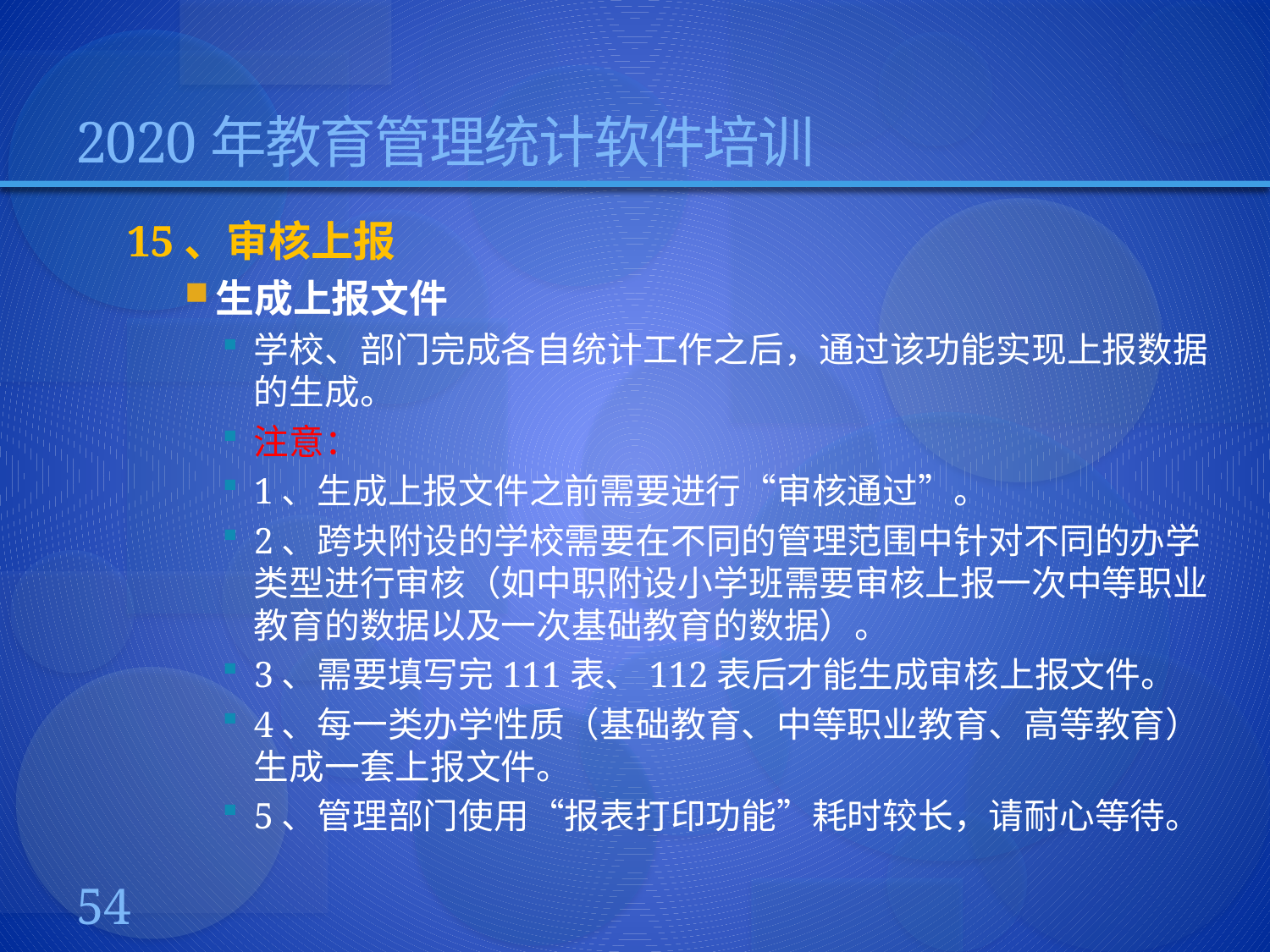

# 2020年教育管理统计软件培训
15、审核上报
生成上报文件
学校、部门完成各自统计工作之后，通过该功能实现上报数据的生成。
注意：
1、生成上报文件之前需要进行“审核通过”。
2、跨块附设的学校需要在不同的管理范围中针对不同的办学类型进行审核（如中职附设小学班需要审核上报一次中等职业教育的数据以及一次基础教育的数据）。
3、需要填写完111表、112表后才能生成审核上报文件。
4、每一类办学性质（基础教育、中等职业教育、高等教育）生成一套上报文件。
5、管理部门使用“报表打印功能”耗时较长，请耐心等待。
54